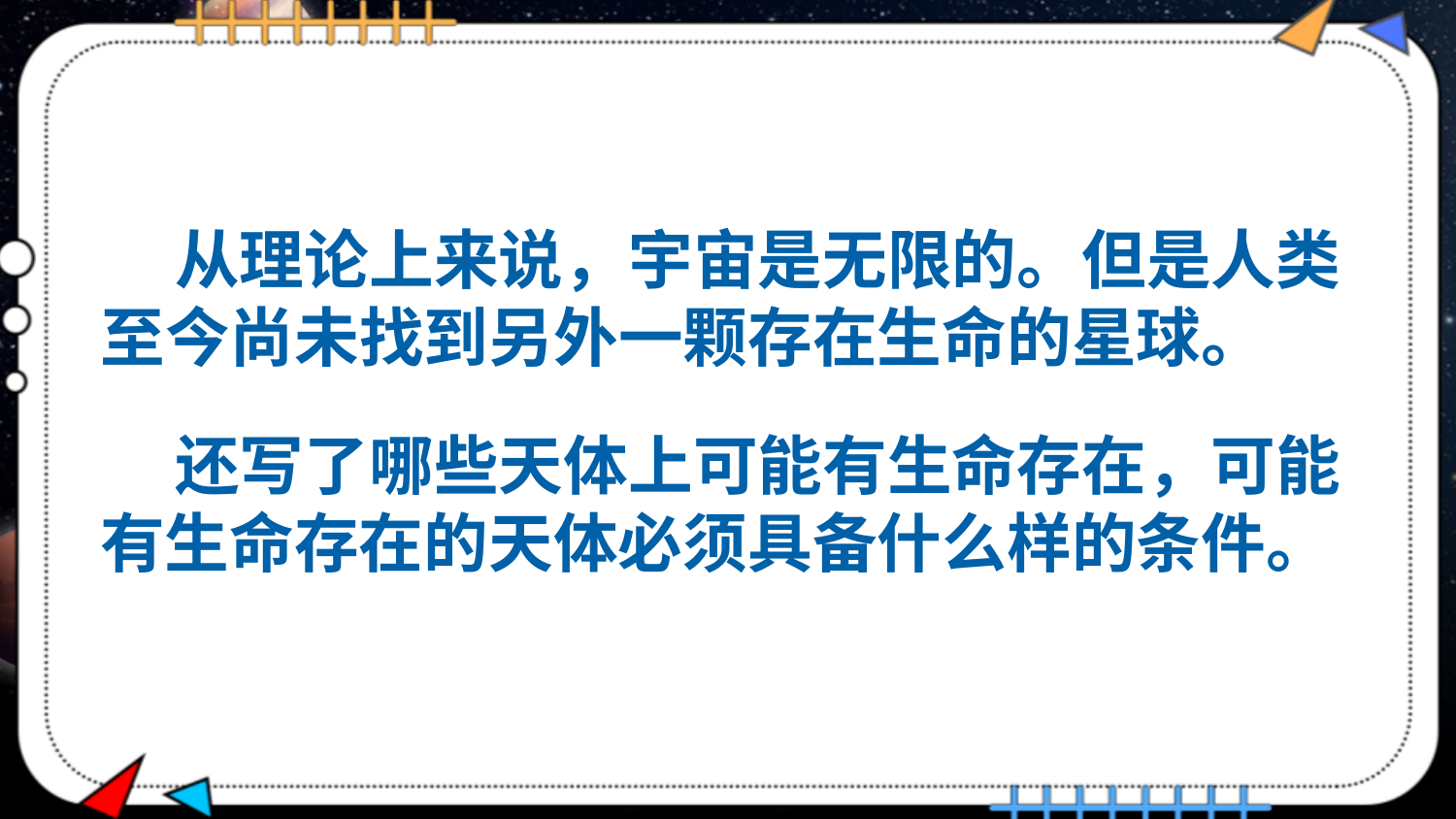

从理论上来说，宇宙是无限的。但是人类至今尚未找到另外一颗存在生命的星球。
    还写了哪些天体上可能有生命存在，可能有生命存在的天体必须具备什么样的条件。